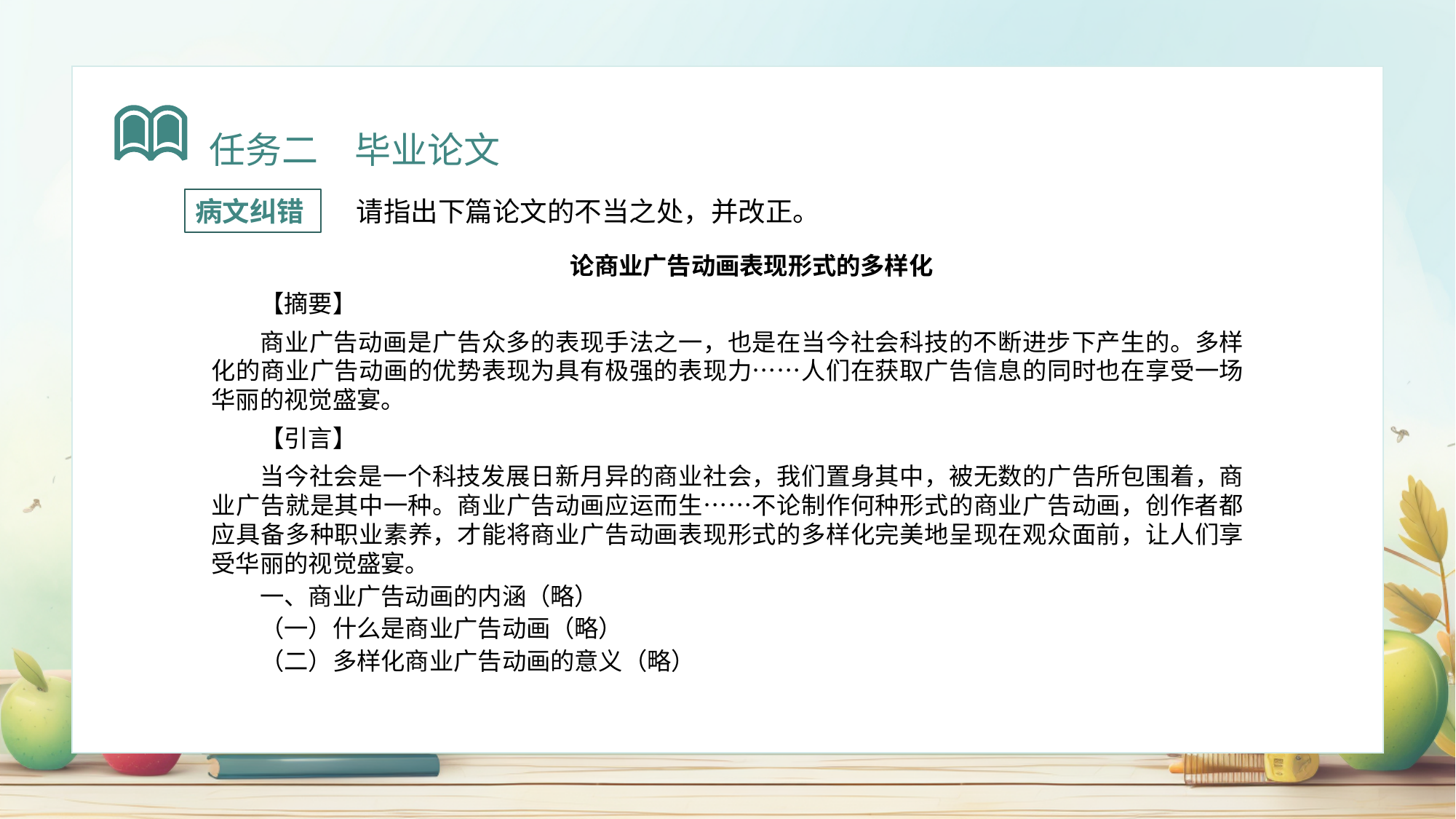

任务二　毕业论文

病文纠错
请指出下篇论文的不当之处，并改正。
论商业广告动画表现形式的多样化
【摘要】
商业广告动画是广告众多的表现手法之一，也是在当今社会科技的不断进步下产生的。多样化的商业广告动画的优势表现为具有极强的表现力……人们在获取广告信息的同时也在享受一场华丽的视觉盛宴。
【引言】
当今社会是一个科技发展日新月异的商业社会，我们置身其中，被无数的广告所包围着，商业广告就是其中一种。商业广告动画应运而生……不论制作何种形式的商业广告动画，创作者都应具备多种职业素养，才能将商业广告动画表现形式的多样化完美地呈现在观众面前，让人们享受华丽的视觉盛宴。
一、商业广告动画的内涵（略）
（一）什么是商业广告动画（略）
（二）多样化商业广告动画的意义（略）